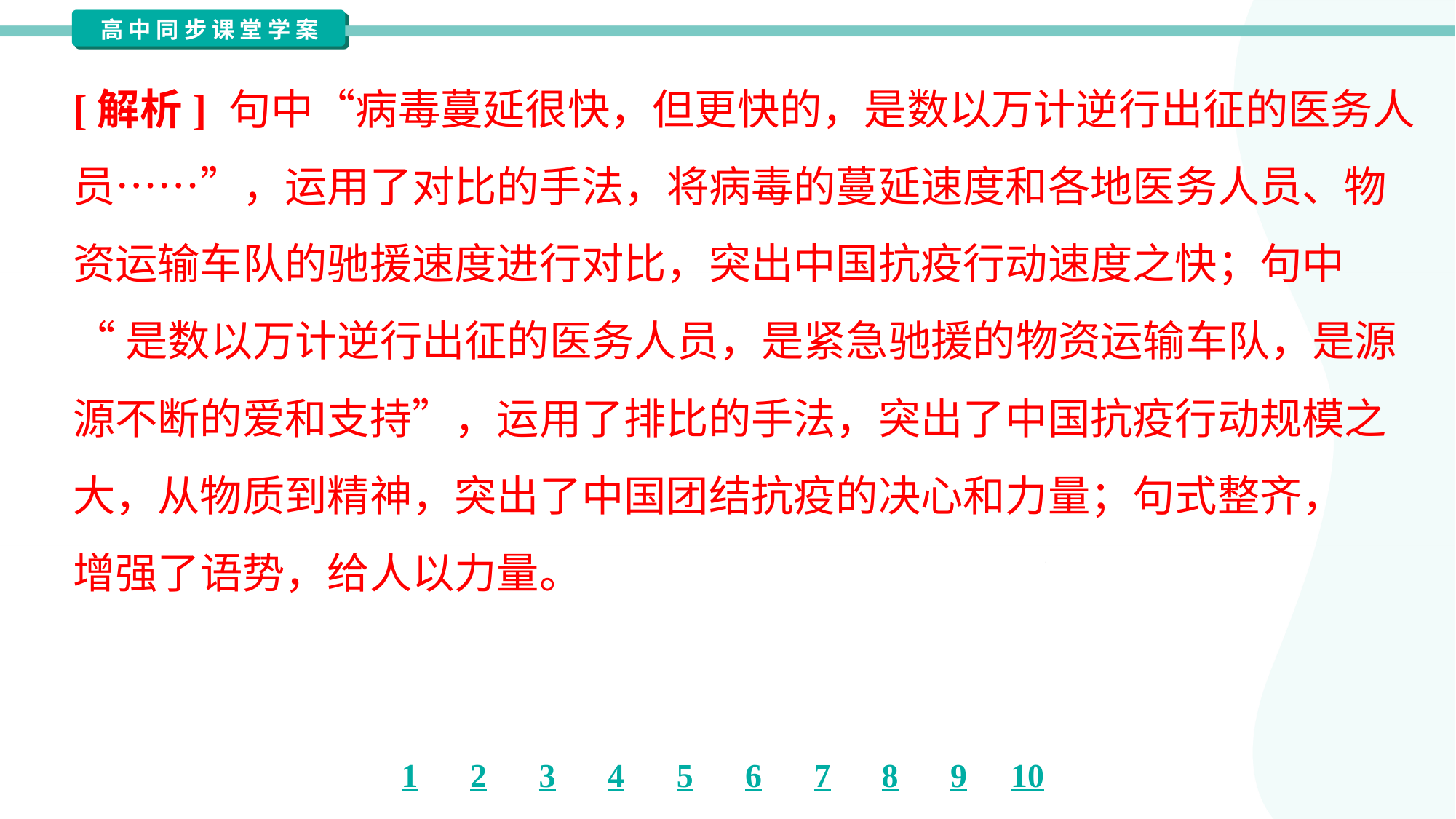

[解析] 句中“病毒蔓延很快，但更快的，是数以万计逆行出征的医务人
员……”，运用了对比的手法，将病毒的蔓延速度和各地医务人员、物
资运输车队的驰援速度进行对比，突出中国抗疫行动速度之快；句中
“是数以万计逆行出征的医务人员，是紧急驰援的物资运输车队，是源
源不断的爱和支持”，运用了排比的手法，突出了中国抗疫行动规模之
大，从物质到精神，突出了中国团结抗疫的决心和力量；句式整齐，
增强了语势，给人以力量。